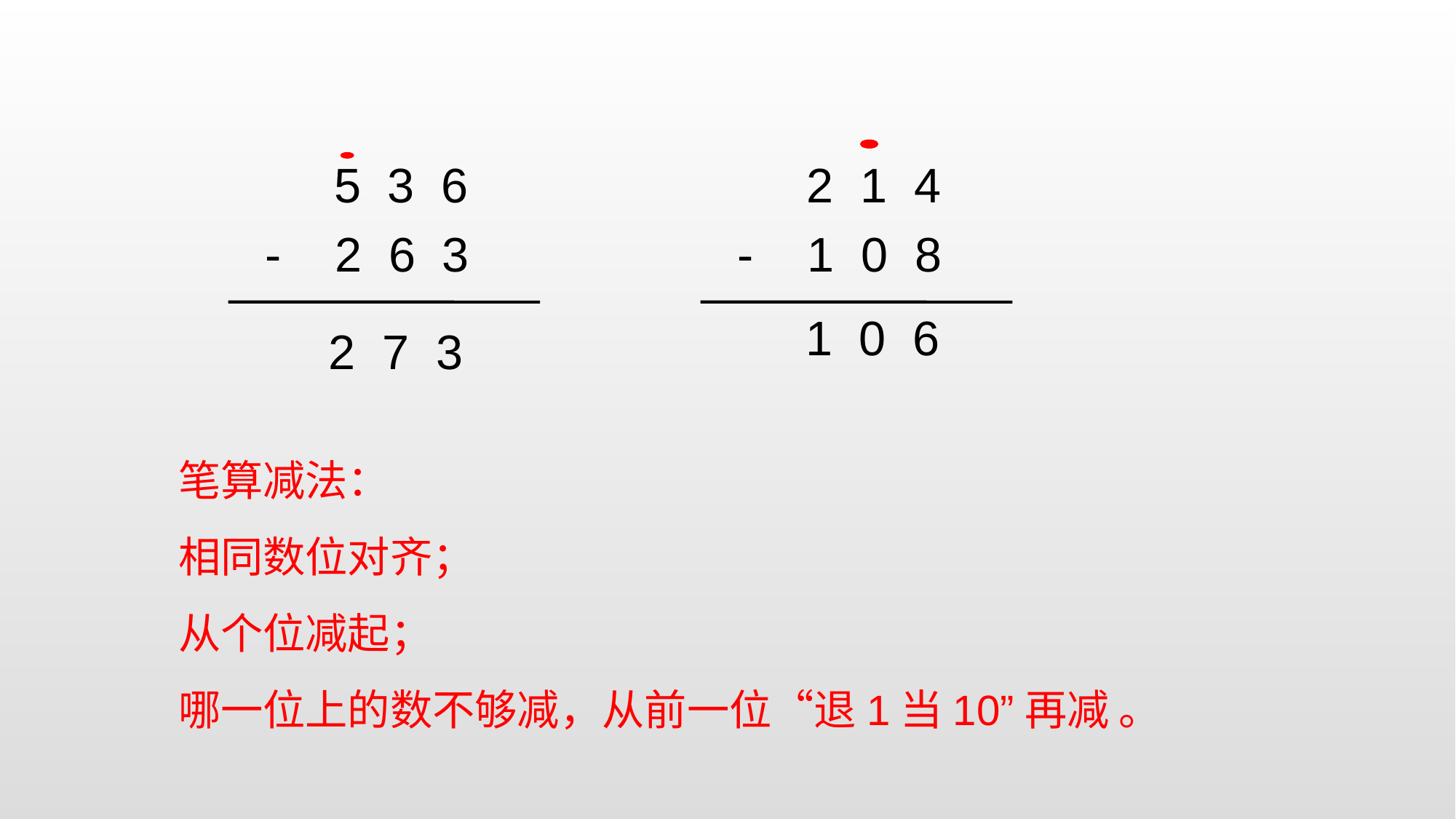

5  3  6
-    2  6  3

2  1  4
-    1  0  8

1  0  6
 2  7  3
笔算减法：
相同数位对齐；
从个位减起；
哪一位上的数不够减，从前一位“退1当10”再减 。